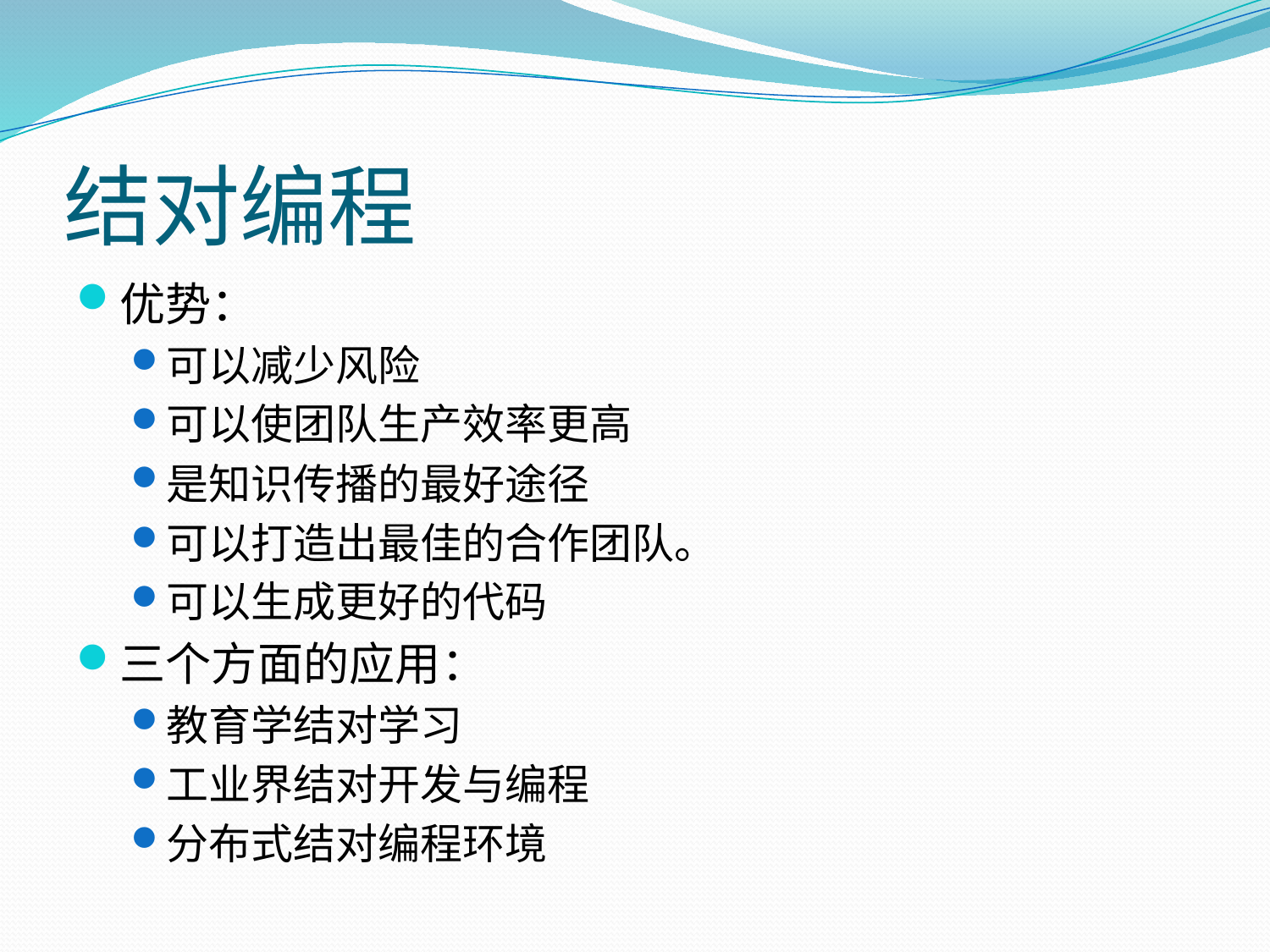

# 结对编程
优势：
可以减少风险
可以使团队生产效率更高
是知识传播的最好途径
可以打造出最佳的合作团队。
可以生成更好的代码
三个方面的应用：
教育学结对学习
工业界结对开发与编程
分布式结对编程环境